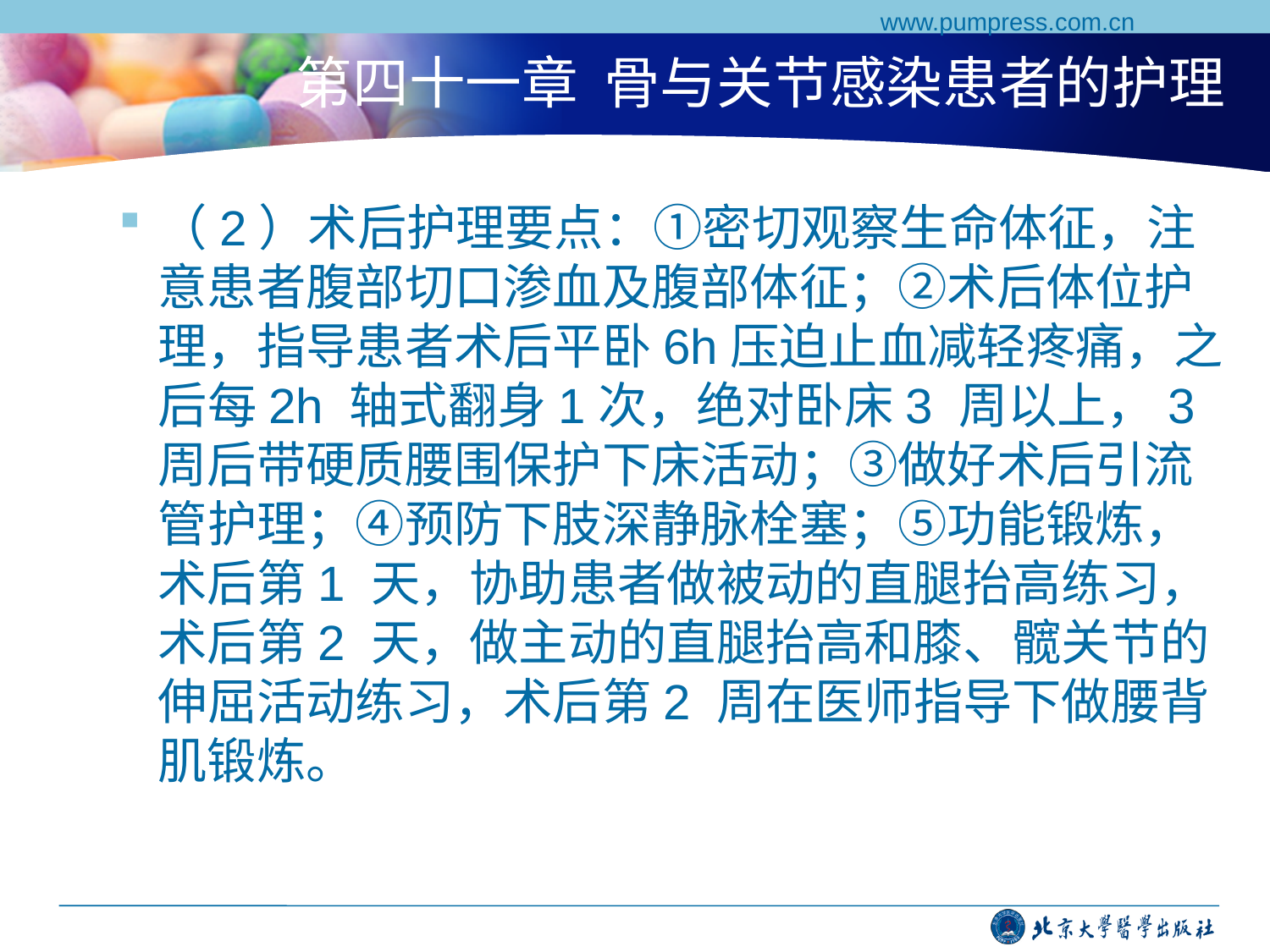

www.pumpress.com.cn
# 第四十一章  骨与关节感染患者的护理
（2）术后护理要点：①密切观察生命体征，注意患者腹部切口渗血及腹部体征；②术后体位护理，指导患者术后平卧6h压迫止血减轻疼痛，之后每2h 轴式翻身1次，绝对卧床3 周以上，3 周后带硬质腰围保护下床活动；③做好术后引流管护理；④预防下肢深静脉栓塞；⑤功能锻炼，术后第1 天，协助患者做被动的直腿抬高练习，术后第2 天，做主动的直腿抬高和膝、髋关节的伸屈活动练习，术后第2 周在医师指导下做腰背肌锻炼。